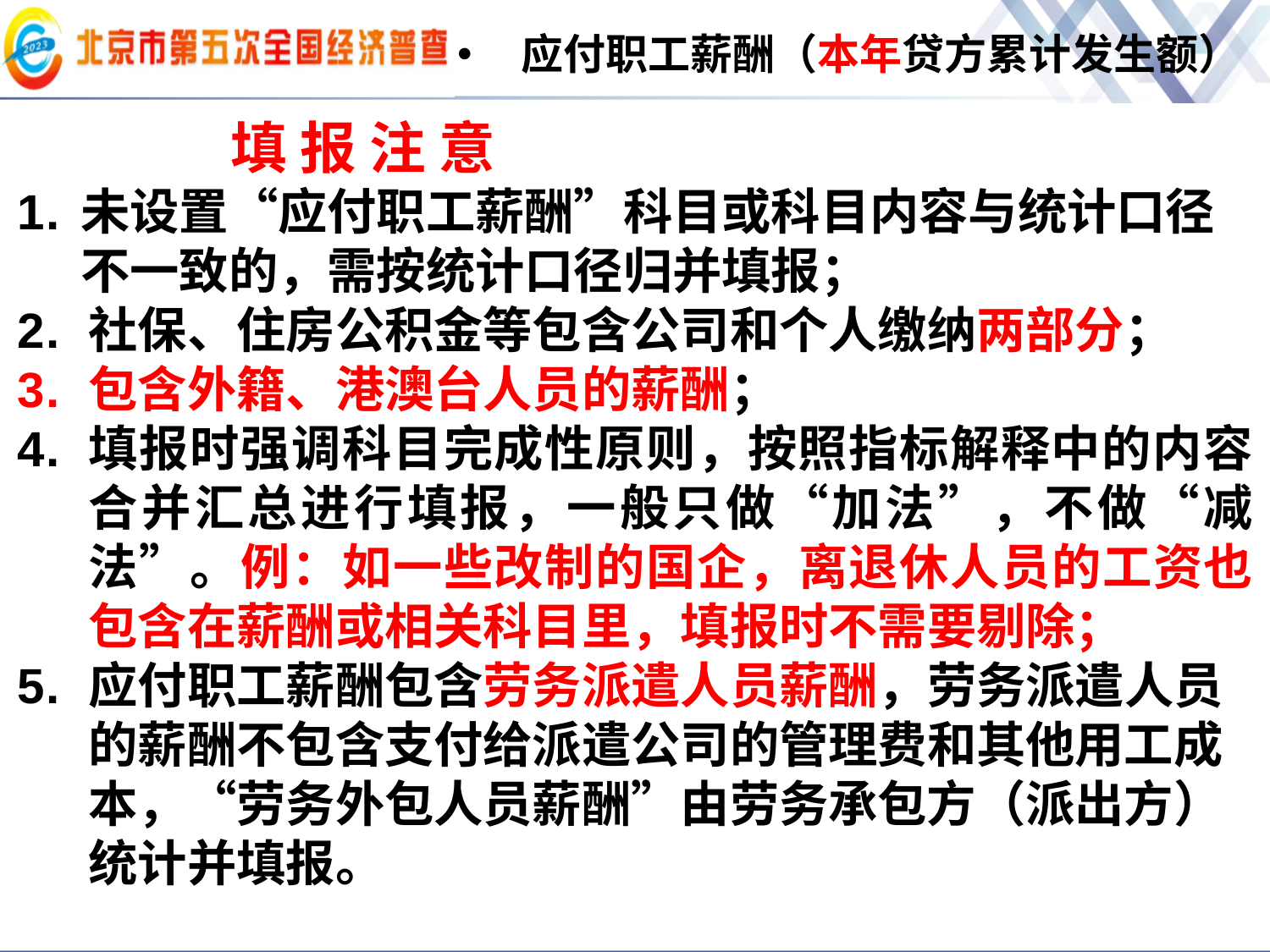

应付职工薪酬（本年贷方累计发生额）
                  填 报 注 意
未设置“应付职工薪酬”科目或科目内容与统计口径不一致的，需按统计口径归并填报；
社保、住房公积金等包含公司和个人缴纳两部分；
包含外籍、港澳台人员的薪酬；
填报时强调科目完成性原则，按照指标解释中的内容合并汇总进行填报，一般只做“加法”，不做“减法”。例：如一些改制的国企，离退休人员的工资也包含在薪酬或相关科目里，填报时不需要剔除；
应付职工薪酬包含劳务派遣人员薪酬，劳务派遣人员的薪酬不包含支付给派遣公司的管理费和其他用工成本，“劳务外包人员薪酬”由劳务承包方（派出方）统计并填报。